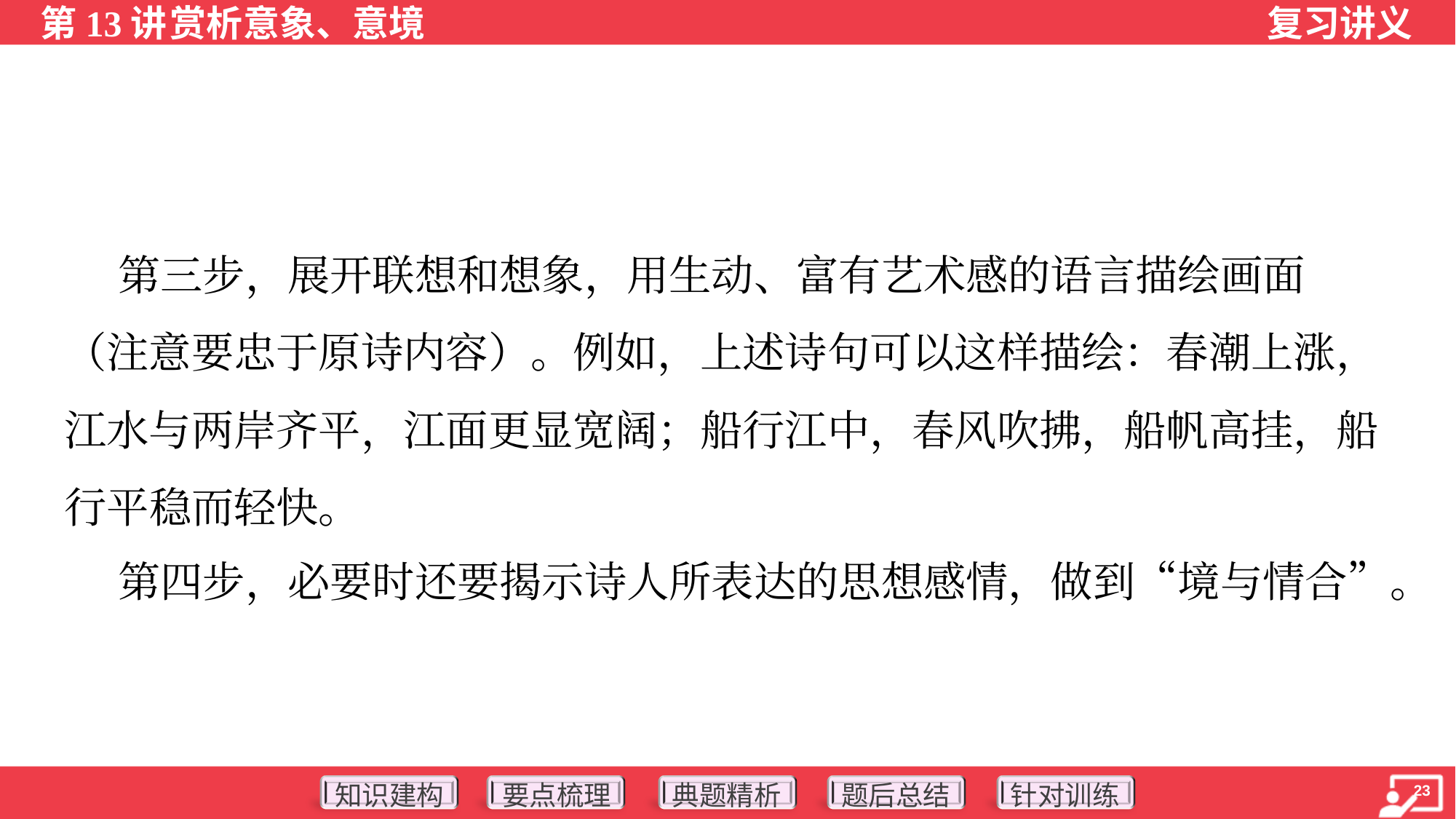

第三步，展开联想和想象，用生动、富有艺术感的语言描绘画面
（注意要忠于原诗内容）。例如，上述诗句可以这样描绘：春潮上涨，
江水与两岸齐平，江面更显宽阔；船行江中，春风吹拂，船帆高挂，船
行平稳而轻快。
    第四步，必要时还要揭示诗人所表达的思想感情，做到“境与情合”。